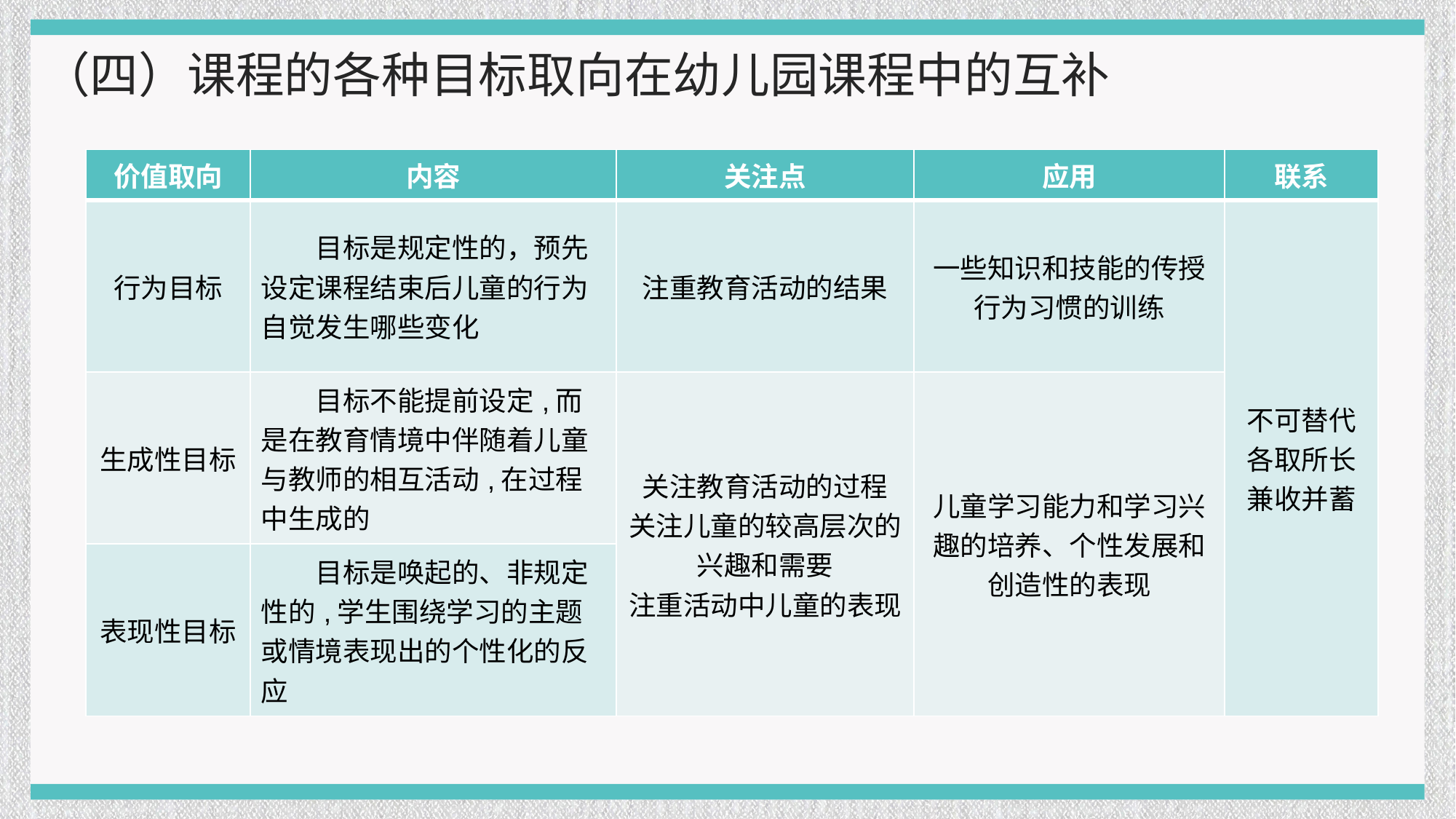

（四）课程的各种目标取向在幼儿园课程中的互补
| 价值取向 | 内容 | 关注点 | 应用 | 联系 |
| --- | --- | --- | --- | --- |
| 行为目标 | 目标是规定性的，预先设定课程结束后儿童的行为自觉发生哪些变化 | 注重教育活动的结果 | 一些知识和技能的传授 行为习惯的训练 | 不可替代 各取所长 兼收并蓄 |
| 生成性目标 | 目标不能提前设定,而是在教育情境中伴随着儿童与教师的相互活动,在过程中生成的 | 关注教育活动的过程 关注儿童的较高层次的兴趣和需要 注重活动中儿童的表现 | 儿童学习能力和学习兴趣的培养、个性发展和创造性的表现 |  |
| 表现性目标 | 目标是唤起的、非规定性的,学生围绕学习的主题或情境表现出的个性化的反应 |  |  |  |